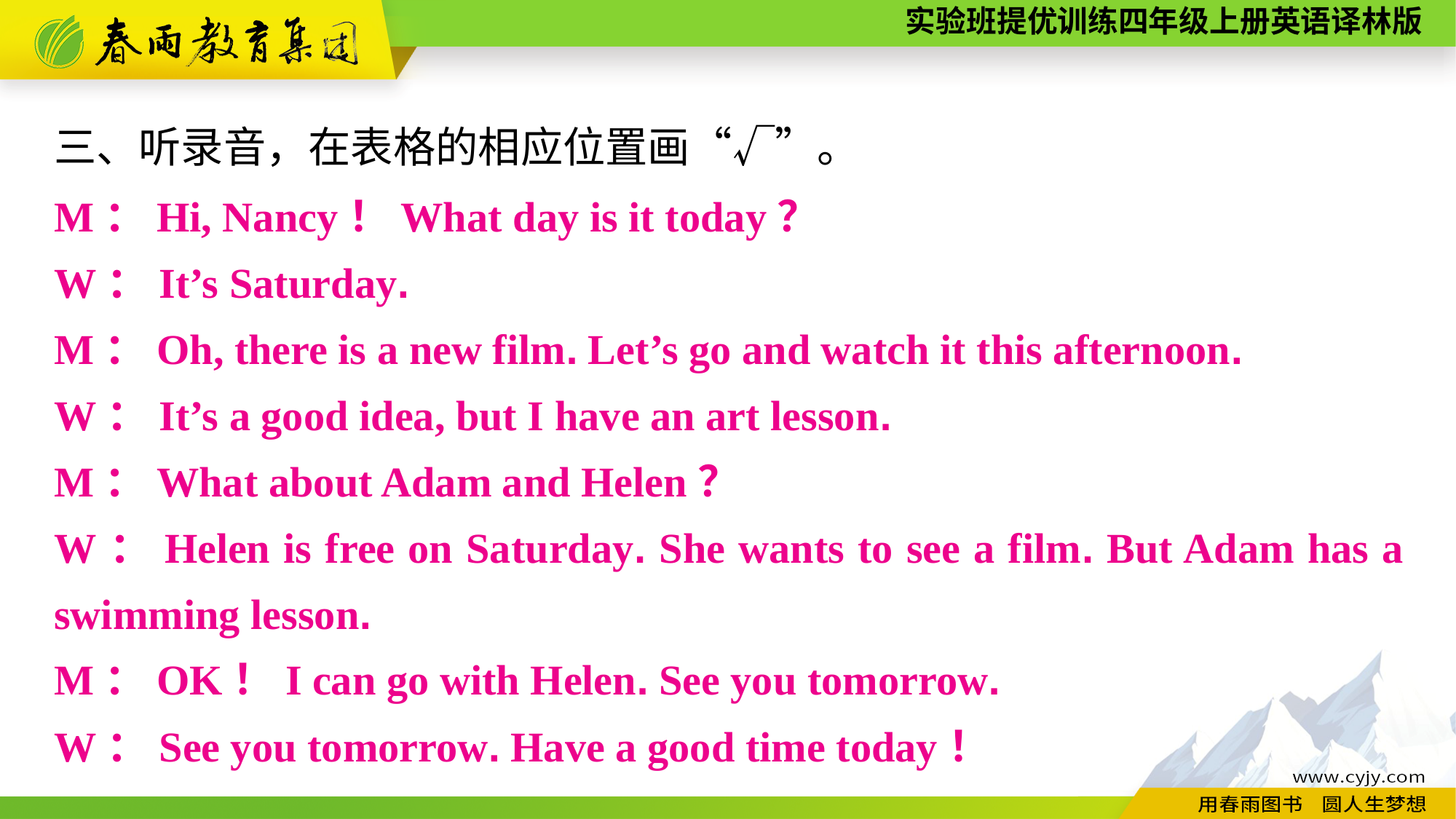

三、听录音，在表格的相应位置画“√”。
M：Hi, Nancy！What day is it today？
W：It’s Saturday.
M：Oh, there is a new film. Let’s go and watch it this afternoon.
W：It’s a good idea, but I have an art lesson.
M：What about Adam and Helen？
W：Helen is free on Saturday. She wants to see a film. But Adam has a swimming lesson.
M：OK！I can go with Helen. See you tomorrow.
W：See you tomorrow. Have a good time today！